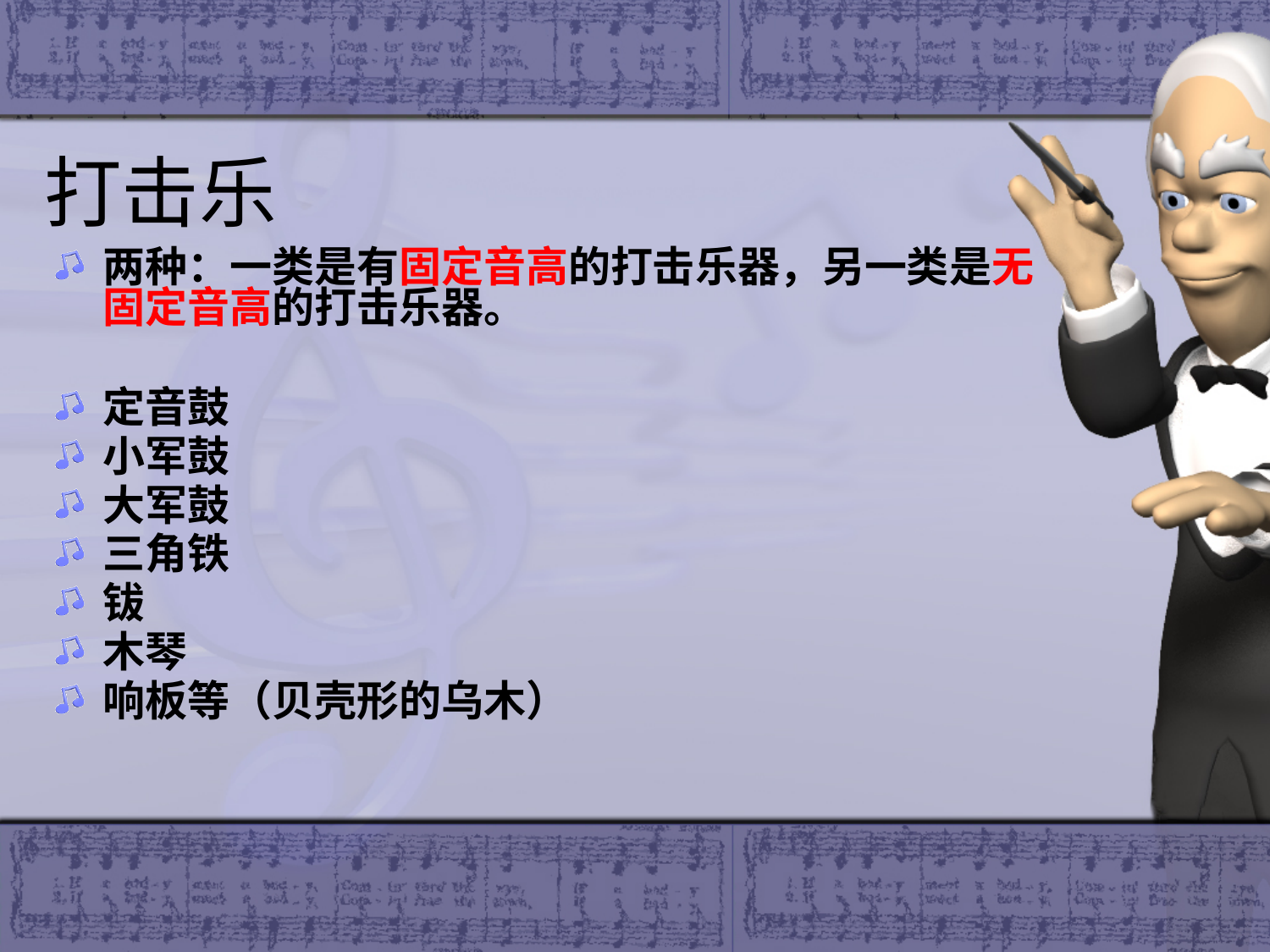

# 打击乐
两种：一类是有固定音高的打击乐器，另一类是无固定音高的打击乐器。
定音鼓
小军鼓
大军鼓
三角铁
钹
木琴
响板等（贝壳形的乌木）